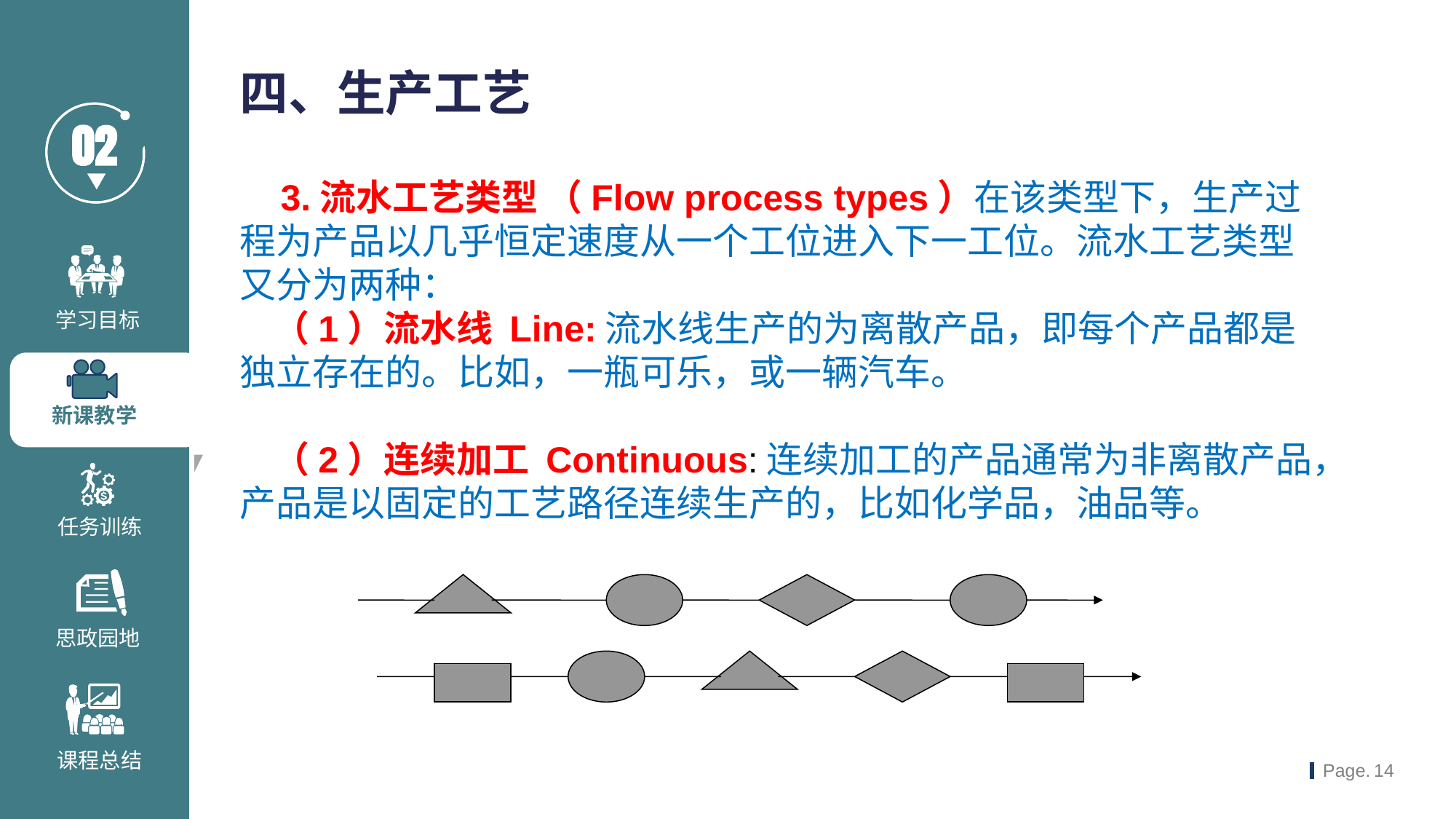

四、生产工艺
    3.流水工艺类型 （Flow process types）在该类型下，生产过程为产品以几乎恒定速度从一个工位进入下一工位。流水工艺类型又分为两种：
   （1）流水线 Line:流水线生产的为离散产品，即每个产品都是独立存在的。比如，一瓶可乐，或一辆汽车。

   （2）连续加工 Continuous:连续加工的产品通常为非离散产品，产品是以固定的工艺路径连续生产的，比如化学品，油品等。